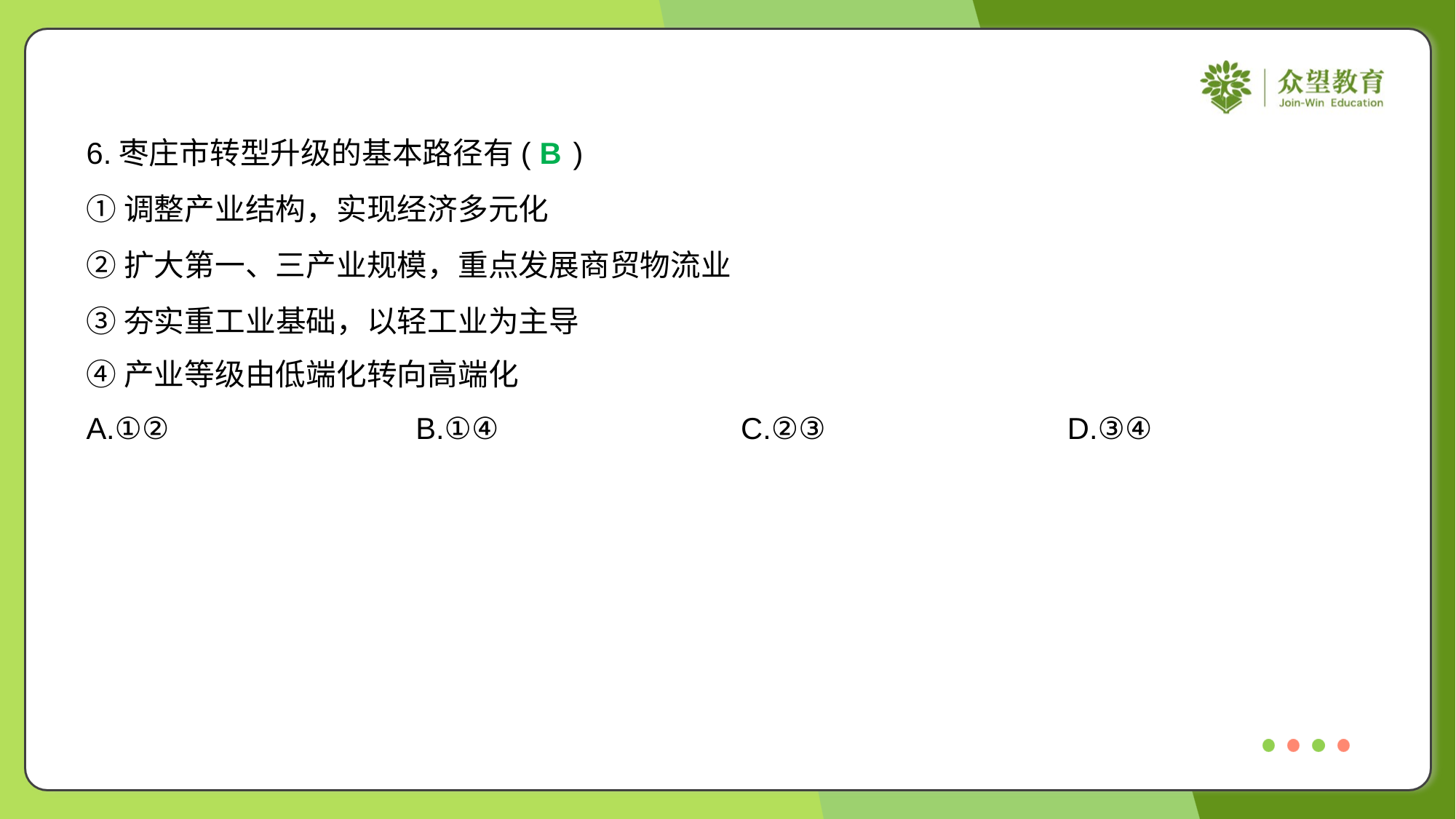

6.枣庄市转型升级的基本路径有(     )
B
①调整产业结构，实现经济多元化
②扩大第一、三产业规模，重点发展商贸物流业
③夯实重工业基础，以轻工业为主导
④产业等级由低端化转向高端化
A.①②	B.①④	C.②③	D.③④